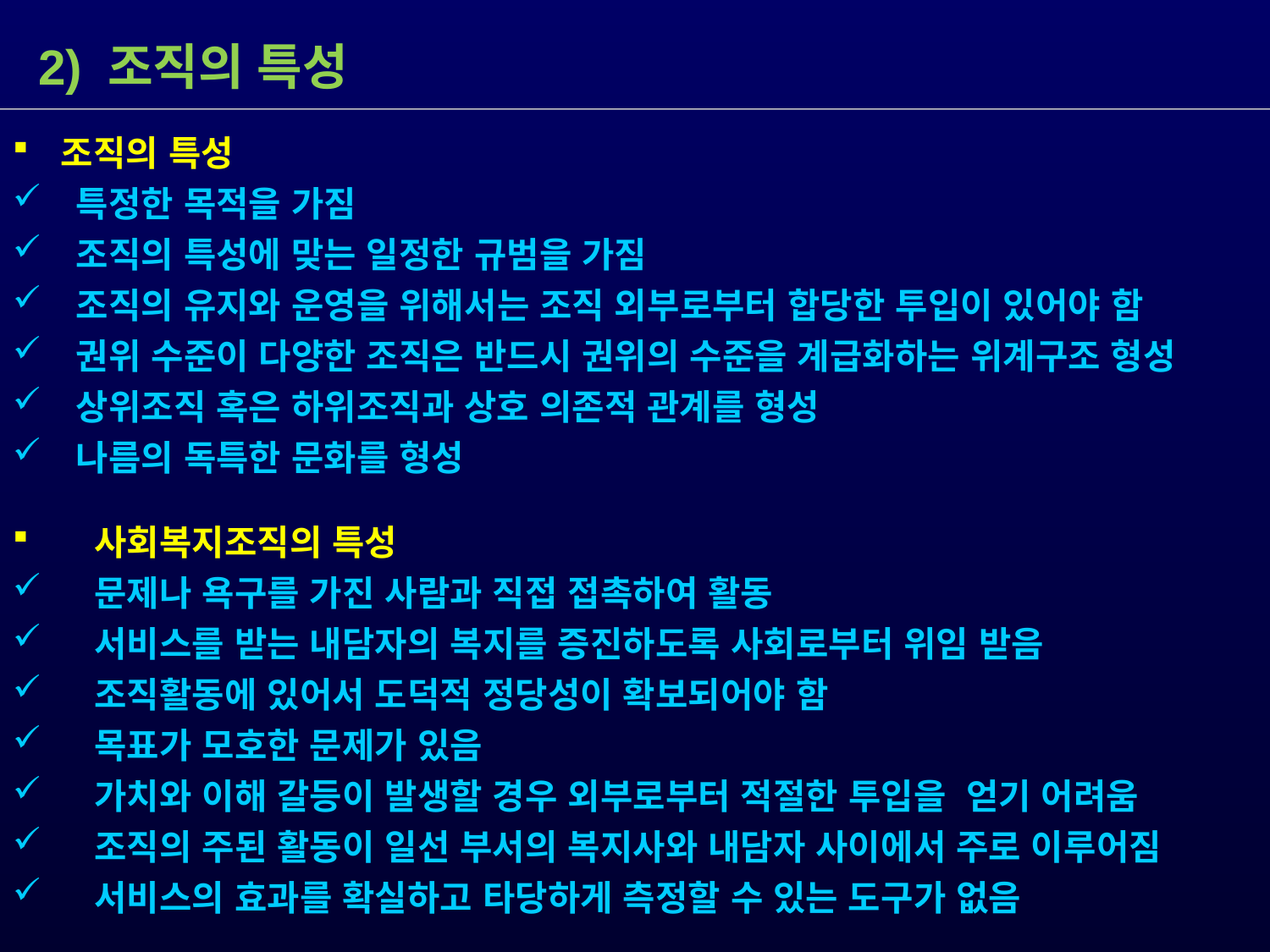

2) 조직의 특성

 조직의 특성
특정한 목적을 가짐
조직의 특성에 맞는 일정한 규범을 가짐
조직의 유지와 운영을 위해서는 조직 외부로부터 합당한 투입이 있어야 함
권위 수준이 다양한 조직은 반드시 권위의 수준을 계급화하는 위계구조 형성
상위조직 혹은 하위조직과 상호 의존적 관계를 형성
나름의 독특한 문화를 형성
 사회복지조직의 특성
 문제나 욕구를 가진 사람과 직접 접촉하여 활동
 서비스를 받는 내담자의 복지를 증진하도록 사회로부터 위임 받음
 조직활동에 있어서 도덕적 정당성이 확보되어야 함
 목표가 모호한 문제가 있음
 가치와 이해 갈등이 발생할 경우 외부로부터 적절한 투입을  얻기 어려움
 조직의 주된 활동이 일선 부서의 복지사와 내담자 사이에서 주로 이루어짐
 서비스의 효과를 확실하고 타당하게 측정할 수 있는 도구가 없음